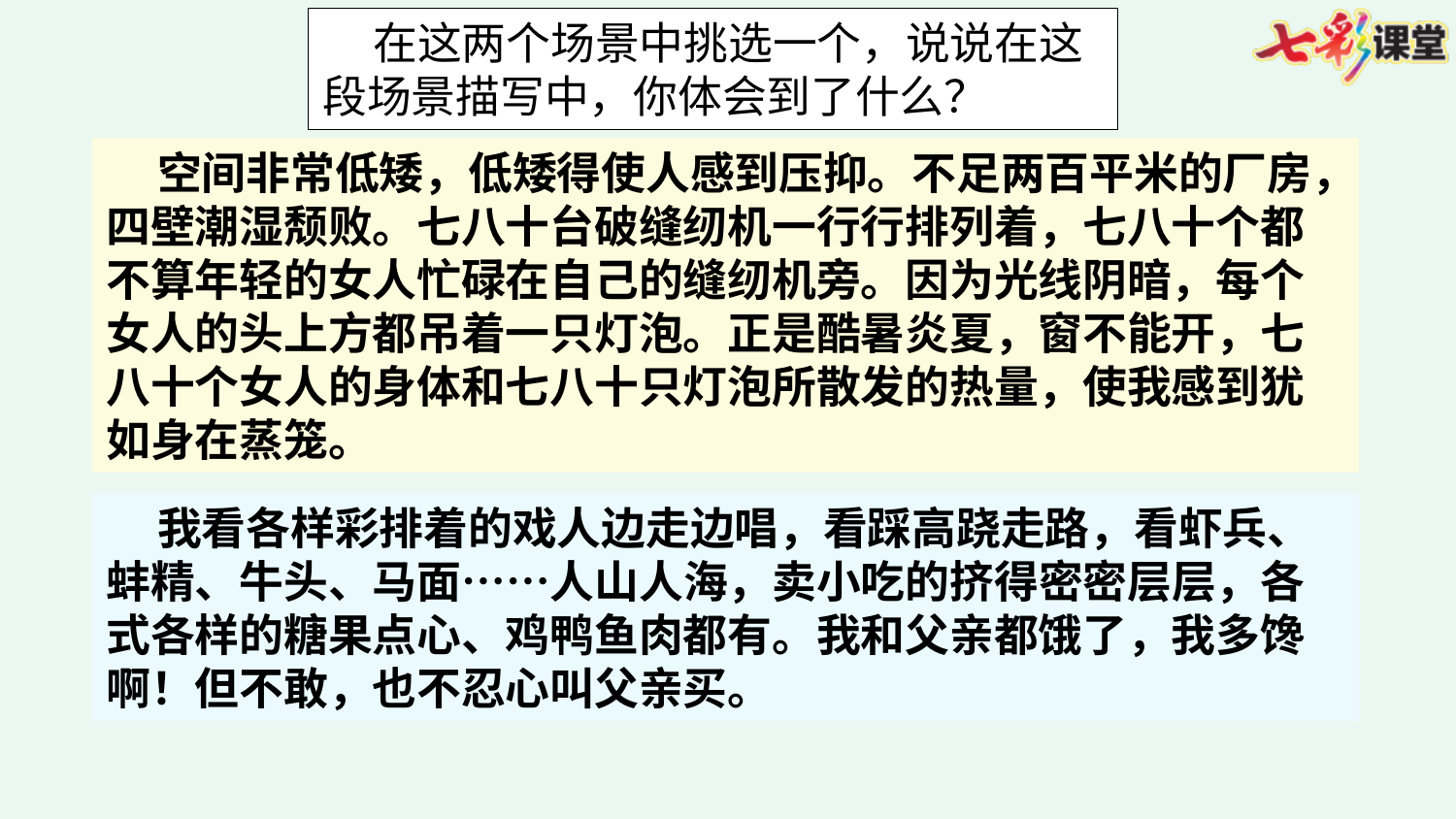

在这两个场景中挑选一个，说说在这段场景描写中，你体会到了什么？
    空间非常低矮，低矮得使人感到压抑。不足两百平米的厂房，四壁潮湿颓败。七八十台破缝纫机一行行排列着，七八十个都不算年轻的女人忙碌在自己的缝纫机旁。因为光线阴暗，每个女人的头上方都吊着一只灯泡。正是酷暑炎夏，窗不能开，七八十个女人的身体和七八十只灯泡所散发的热量，使我感到犹如身在蒸笼。
    我看各样彩排着的戏人边走边唱，看踩高跷走路，看虾兵、蚌精、牛头、马面……人山人海，卖小吃的挤得密密层层，各式各样的糖果点心、鸡鸭鱼肉都有。我和父亲都饿了，我多馋啊！但不敢，也不忍心叫父亲买。